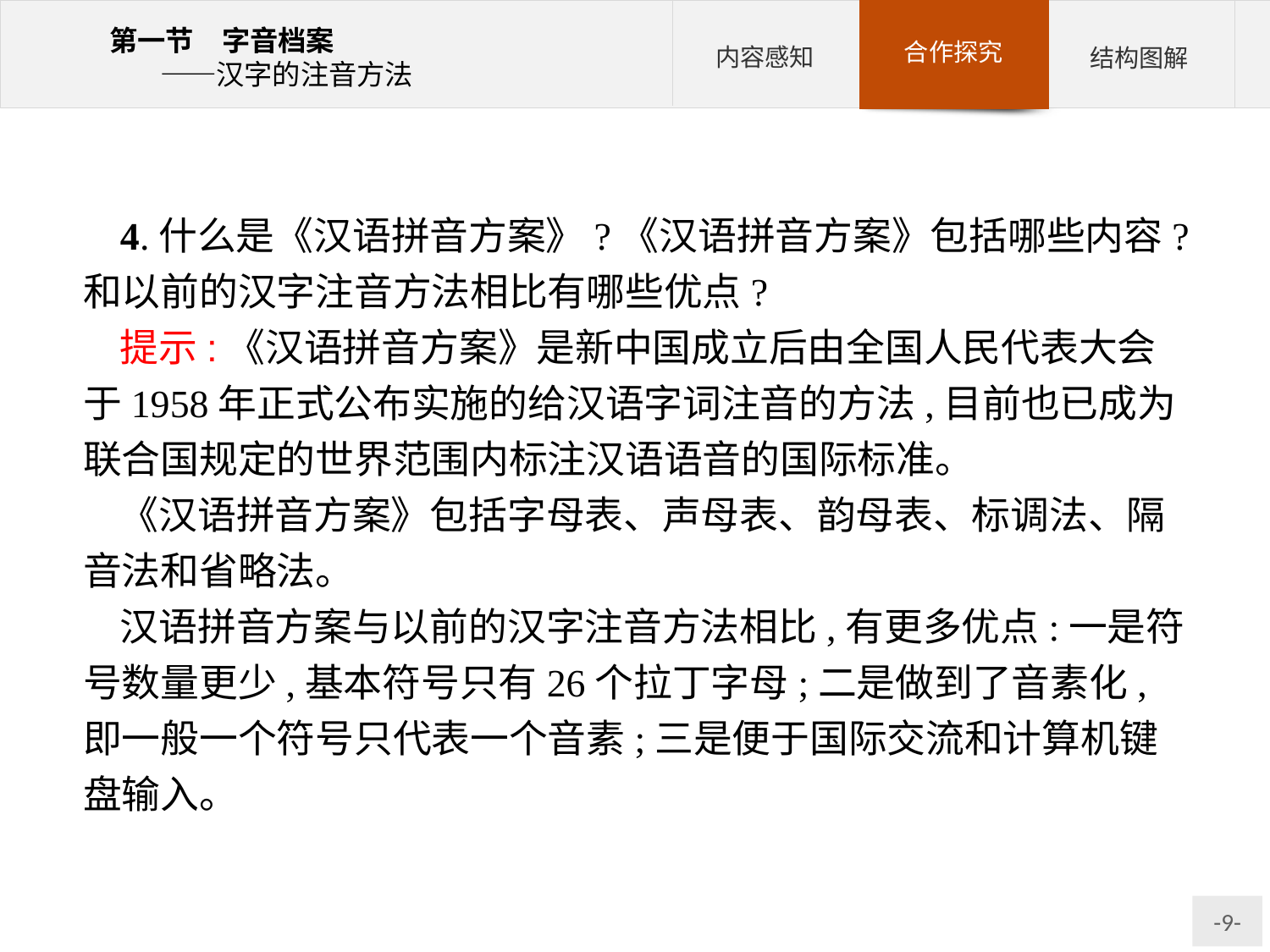

4.什么是《汉语拼音方案》?《汉语拼音方案》包括哪些内容?和以前的汉字注音方法相比有哪些优点?
提示:《汉语拼音方案》是新中国成立后由全国人民代表大会于1958年正式公布实施的给汉语字词注音的方法,目前也已成为联合国规定的世界范围内标注汉语语音的国际标准。
《汉语拼音方案》包括字母表、声母表、韵母表、标调法、隔音法和省略法。
汉语拼音方案与以前的汉字注音方法相比,有更多优点:一是符号数量更少,基本符号只有26个拉丁字母;二是做到了音素化,即一般一个符号只代表一个音素;三是便于国际交流和计算机键盘输入。